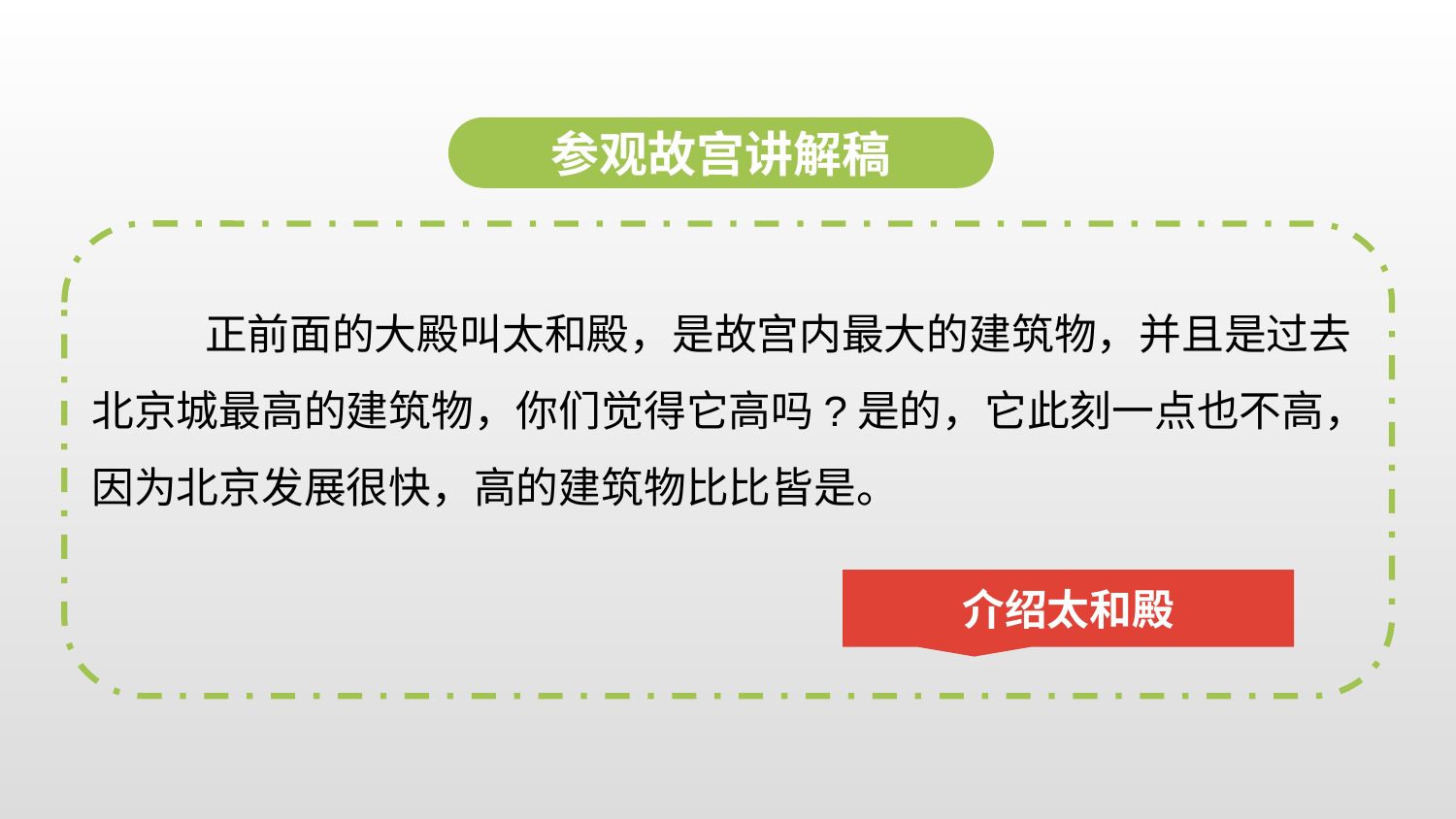

参观故宫讲解稿

正前面的大殿叫太和殿，是故宫内最大的建筑物，并且是过去北京城最高的建筑物，你们觉得它高吗?是的，它此刻一点也不高，因为北京发展很快，高的建筑物比比皆是。

介绍太和殿